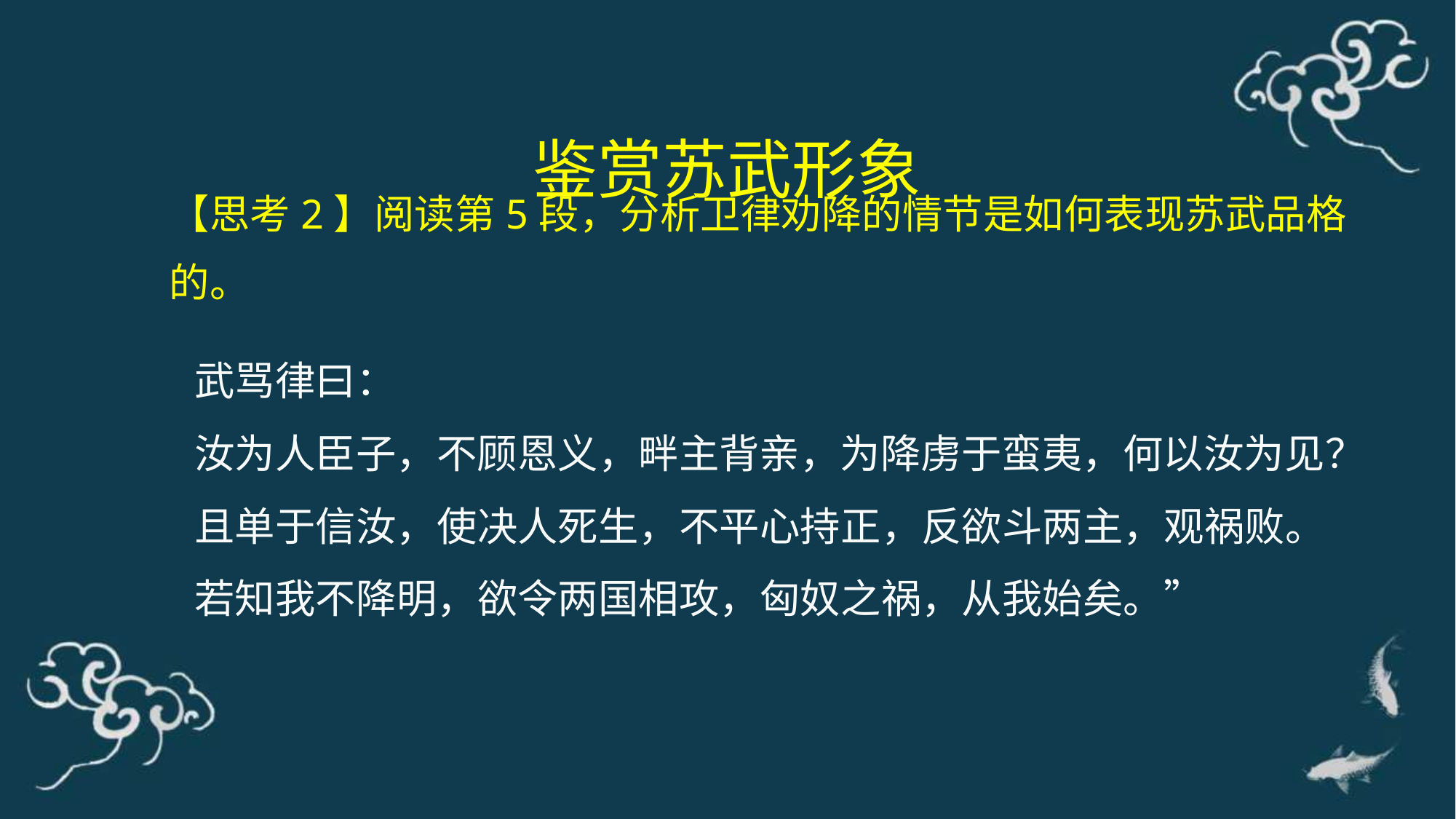

鉴赏苏武形象
【思考2】阅读第5段，分析卫律劝降的情节是如何表现苏武品格的。
武骂律曰：
汝为人臣子，不顾恩义，畔主背亲，为降虏于蛮夷，何以汝为见？
且单于信汝，使决人死生，不平心持正，反欲斗两主，观祸败。若知我不降明，欲令两国相攻，匈奴之祸，从我始矣。”